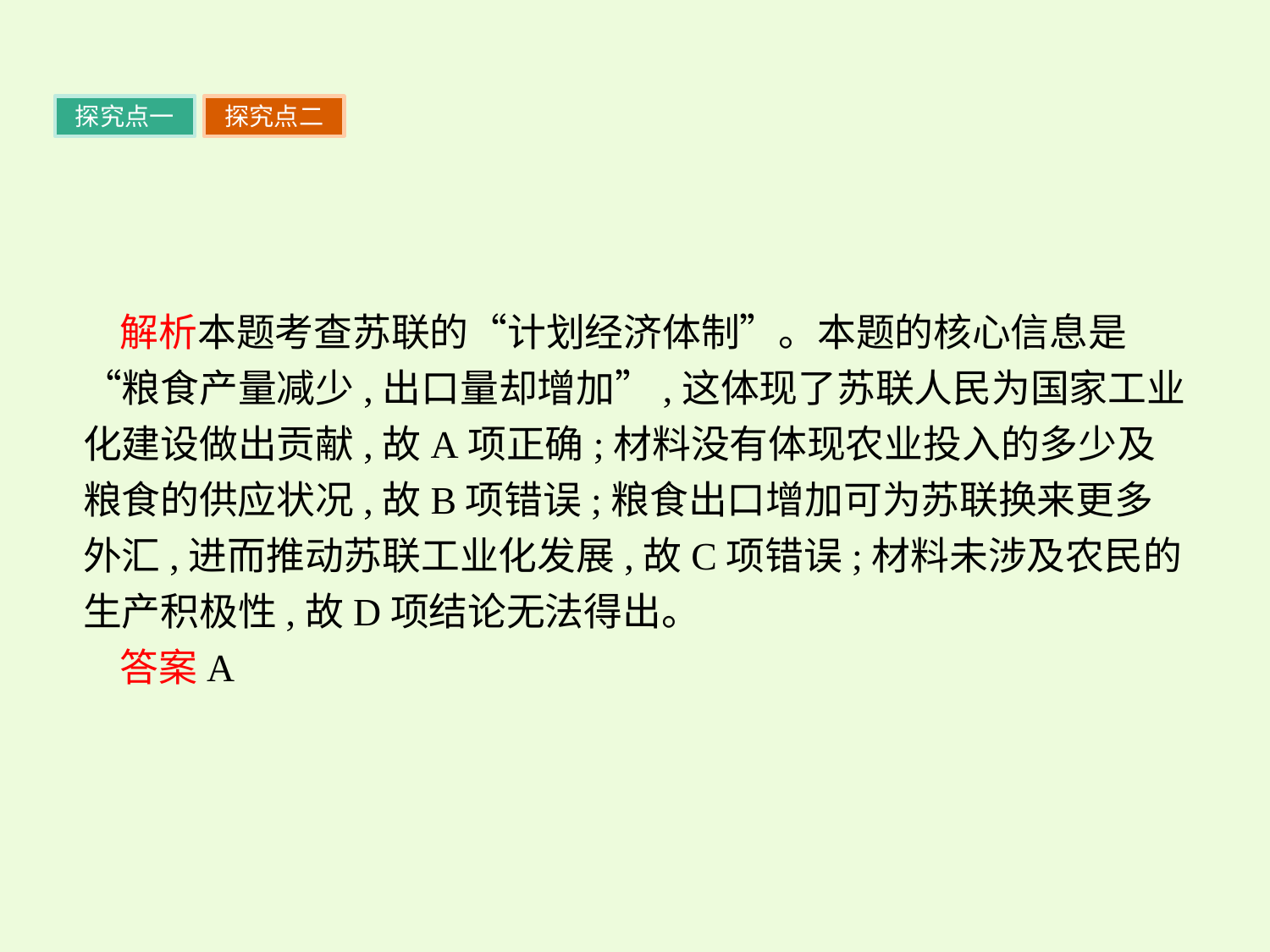

探究点一
探究点二
解析本题考查苏联的“计划经济体制”。本题的核心信息是“粮食产量减少,出口量却增加”,这体现了苏联人民为国家工业化建设做出贡献,故A项正确;材料没有体现农业投入的多少及粮食的供应状况,故B项错误;粮食出口增加可为苏联换来更多外汇,进而推动苏联工业化发展,故C项错误;材料未涉及农民的生产积极性,故D项结论无法得出。
答案A